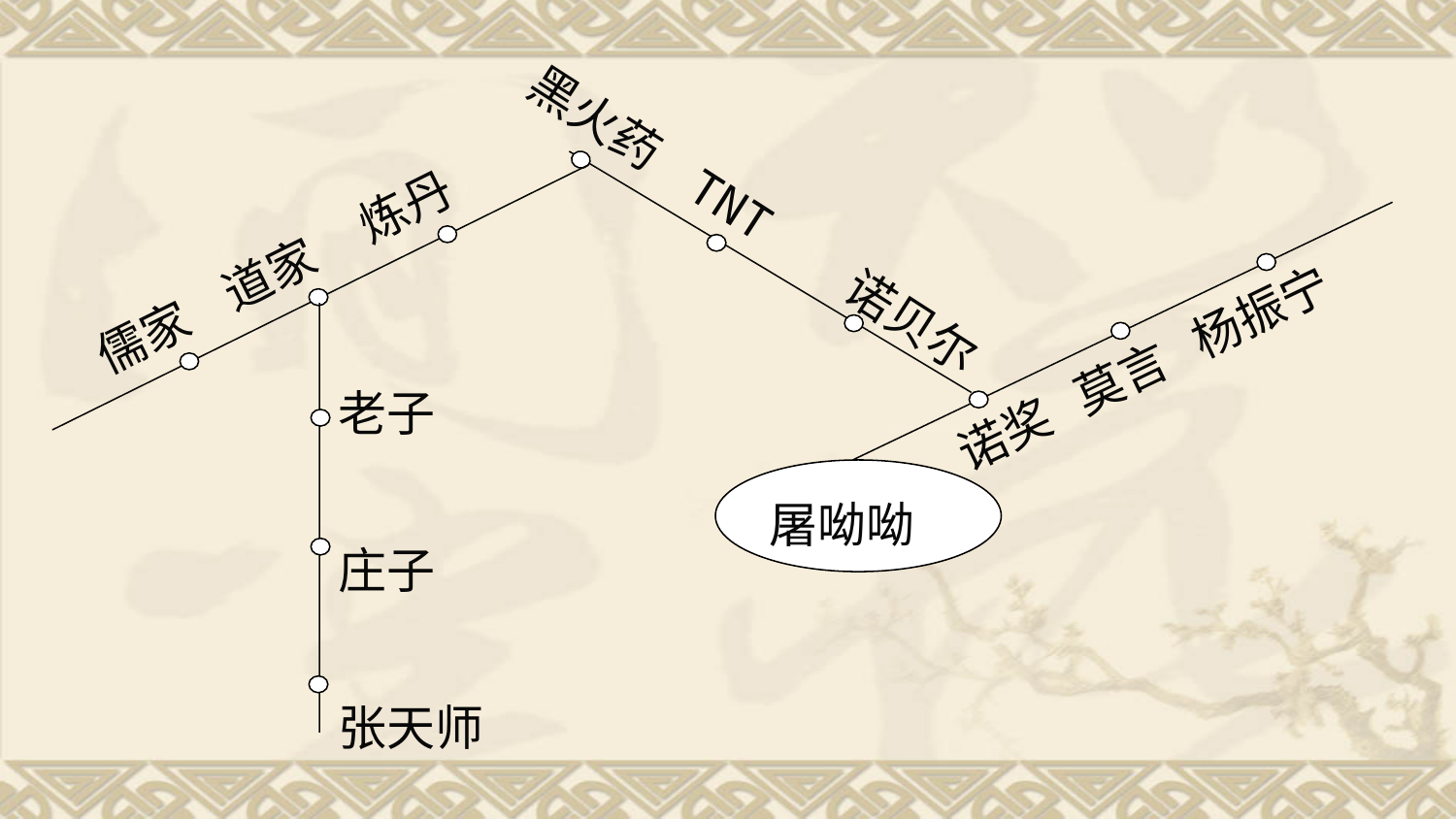

黑火药   TNT   诺贝尔

儒家    道家     炼丹

诺奖   莫言   杨振宁

老子

庄子

张天师

屠呦呦